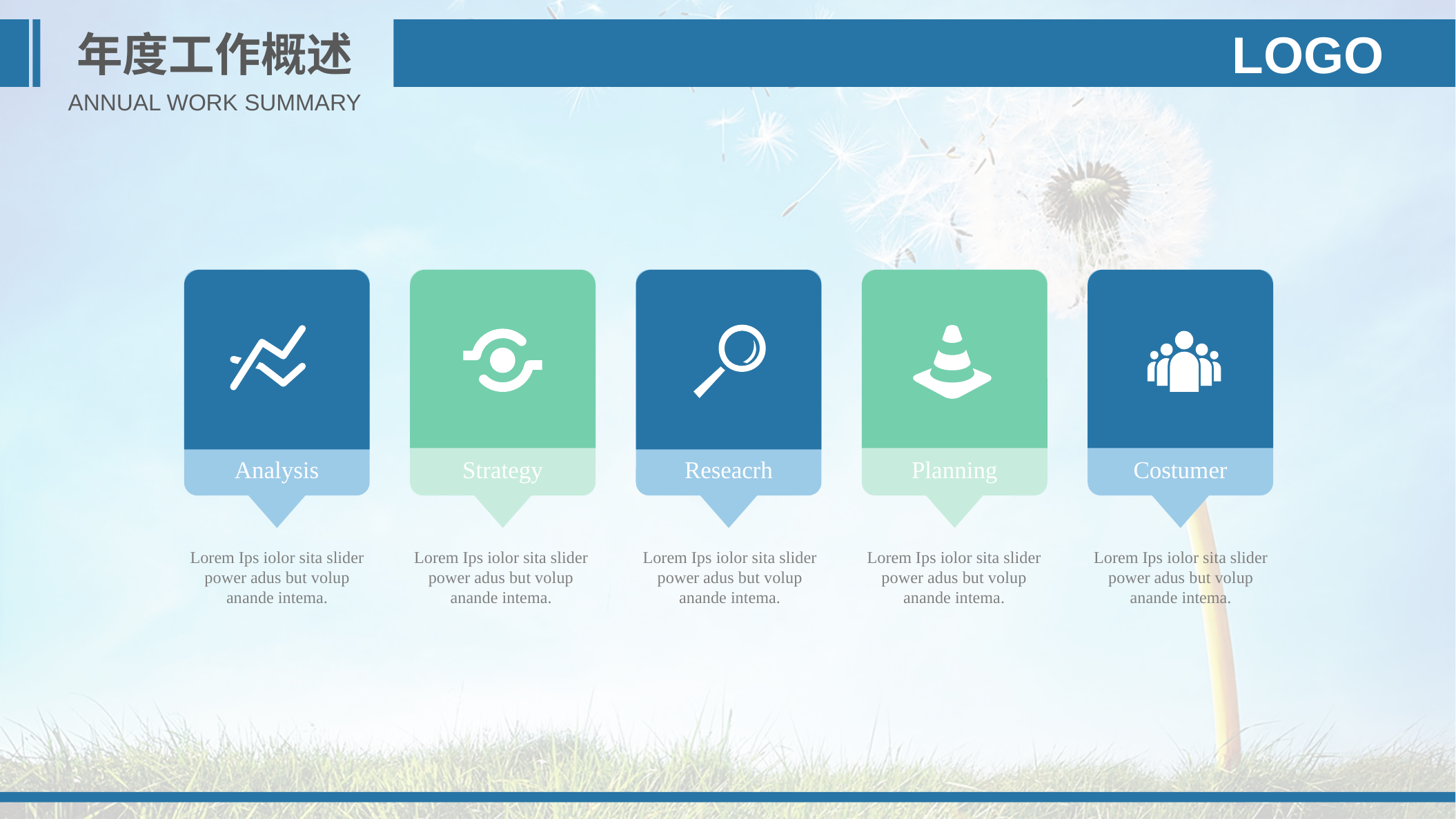

年度工作概述
LOGO
ANNUAL WORK SUMMARY

Analysis

Strategy

Reseacrh

Planning

Costumer

Lorem Ips iolor sita slider power adus but volup
anande intema.
Lorem Ips iolor sita slider power adus but volup
anande intema.
Lorem Ips iolor sita slider power adus but volup
anande intema.
Lorem Ips iolor sita slider power adus but volup
anande intema.
Lorem Ips iolor sita slider power adus but volup
anande intema.